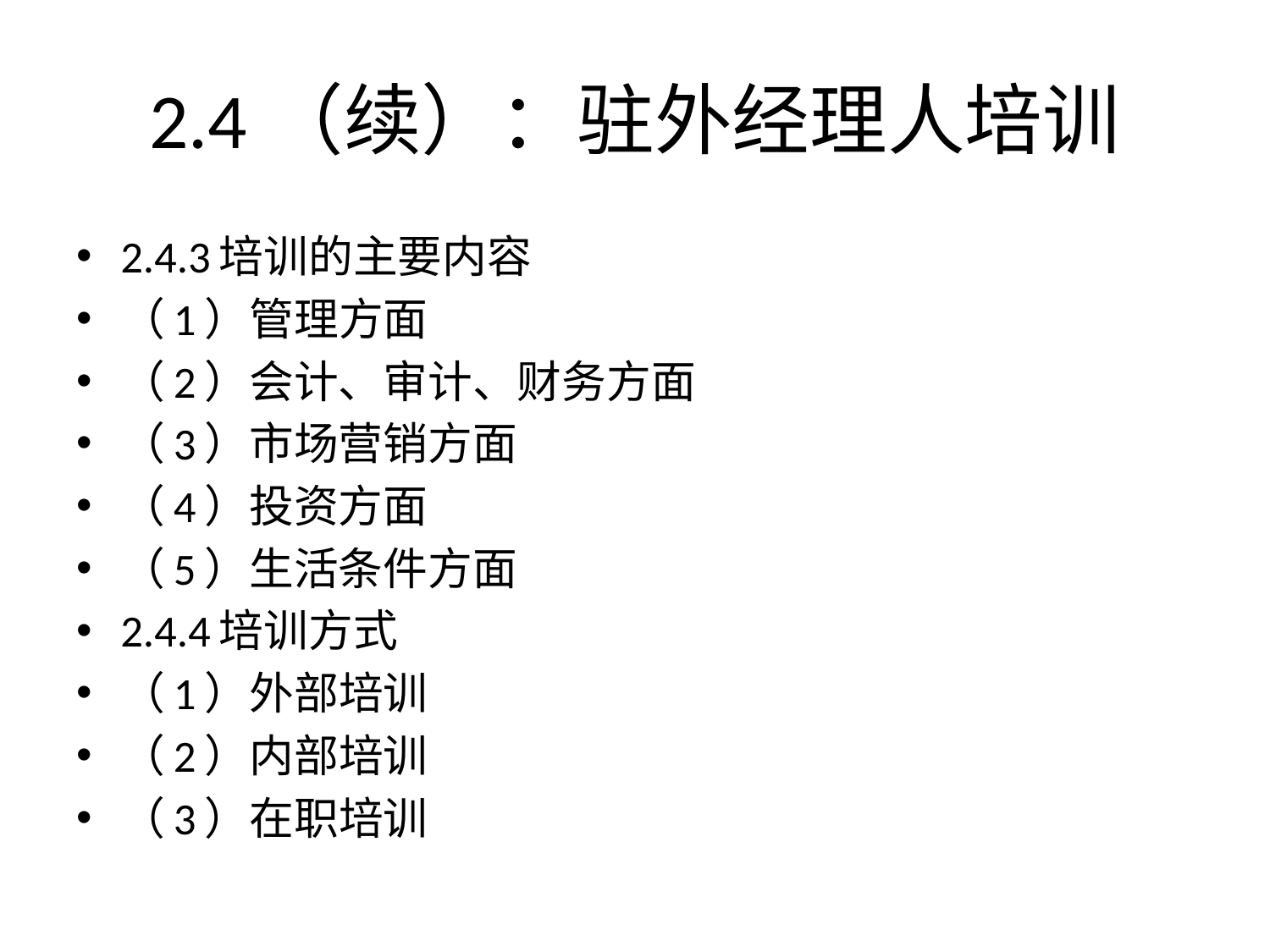

# 2.4（续）：驻外经理人培训
2.4.3培训的主要内容
（1）管理方面
（2）会计、审计、财务方面
（3）市场营销方面
（4）投资方面
（5）生活条件方面
2.4.4培训方式
（1）外部培训
（2）内部培训
（3）在职培训